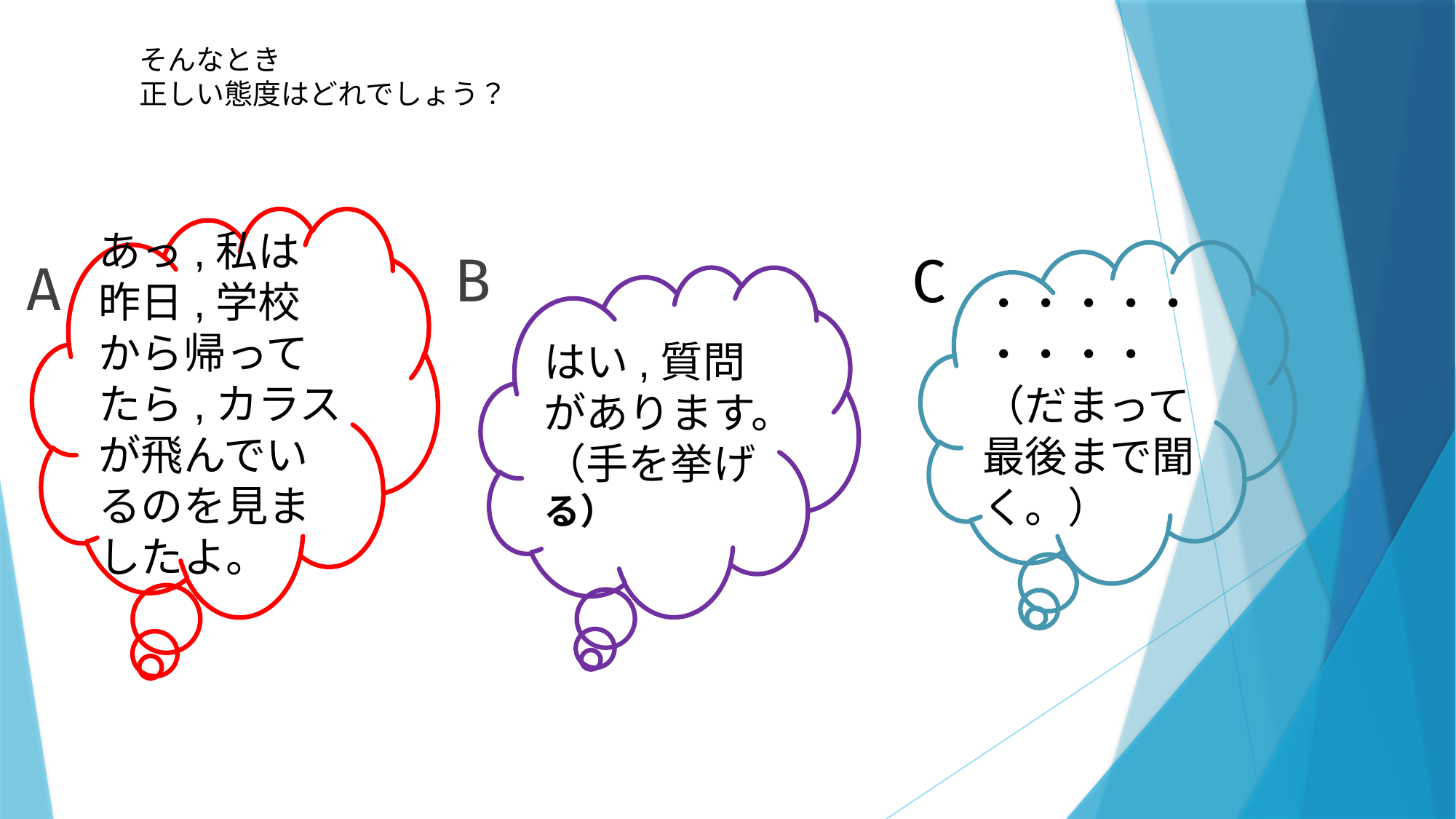

# そんなとき 正しい態度はどれでしょう？
あっ,私は昨日,学校から帰ってたら,カラスが飛んでいるのを見ましたよ。
B
・・・・・・・・・
（だまって最後まで聞く。）
A

C
はい,質問があります。（手を挙げる）わ